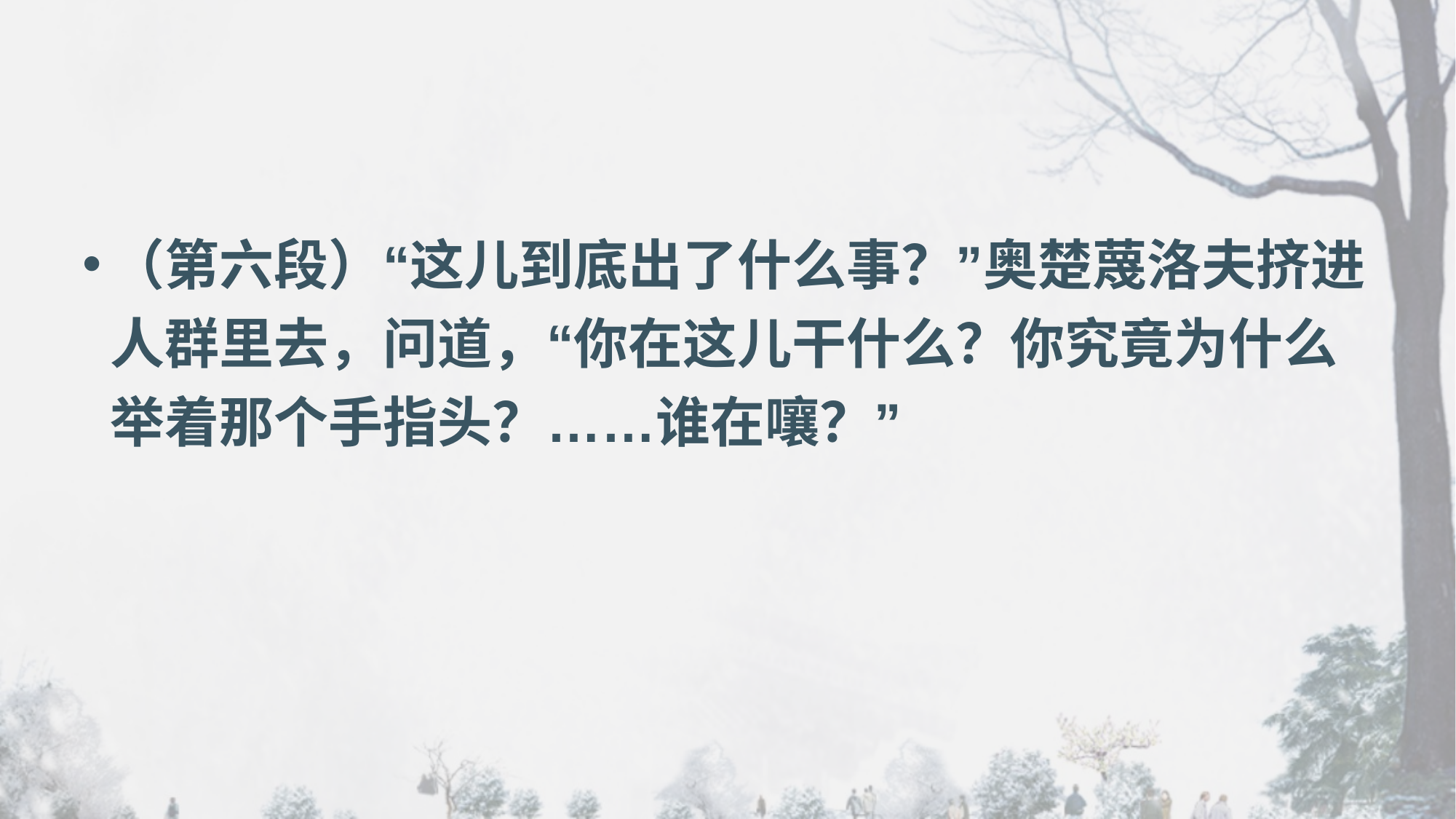

（第六段）“这儿到底出了什么事？”奥楚蔑洛夫挤进人群里去，问道，“你在这儿干什么？你究竟为什么举着那个手指头？……谁在嚷？”